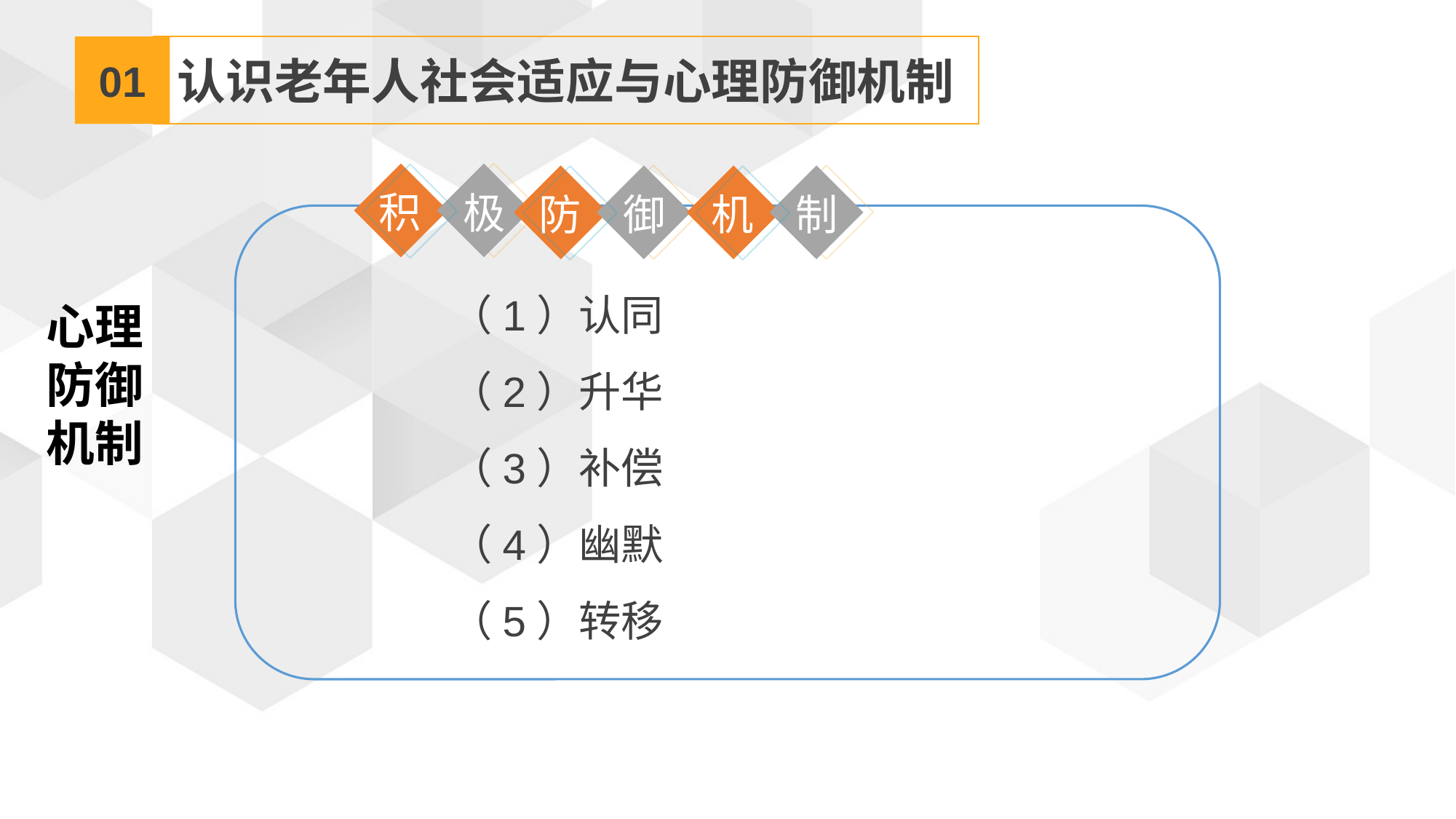

01
认识老年人社会适应与心理防御机制

积

极

防

机

御

制

（1）认同
（2）升华
（3）补偿
（4）幽默
（5）转移
心理
防御
机制